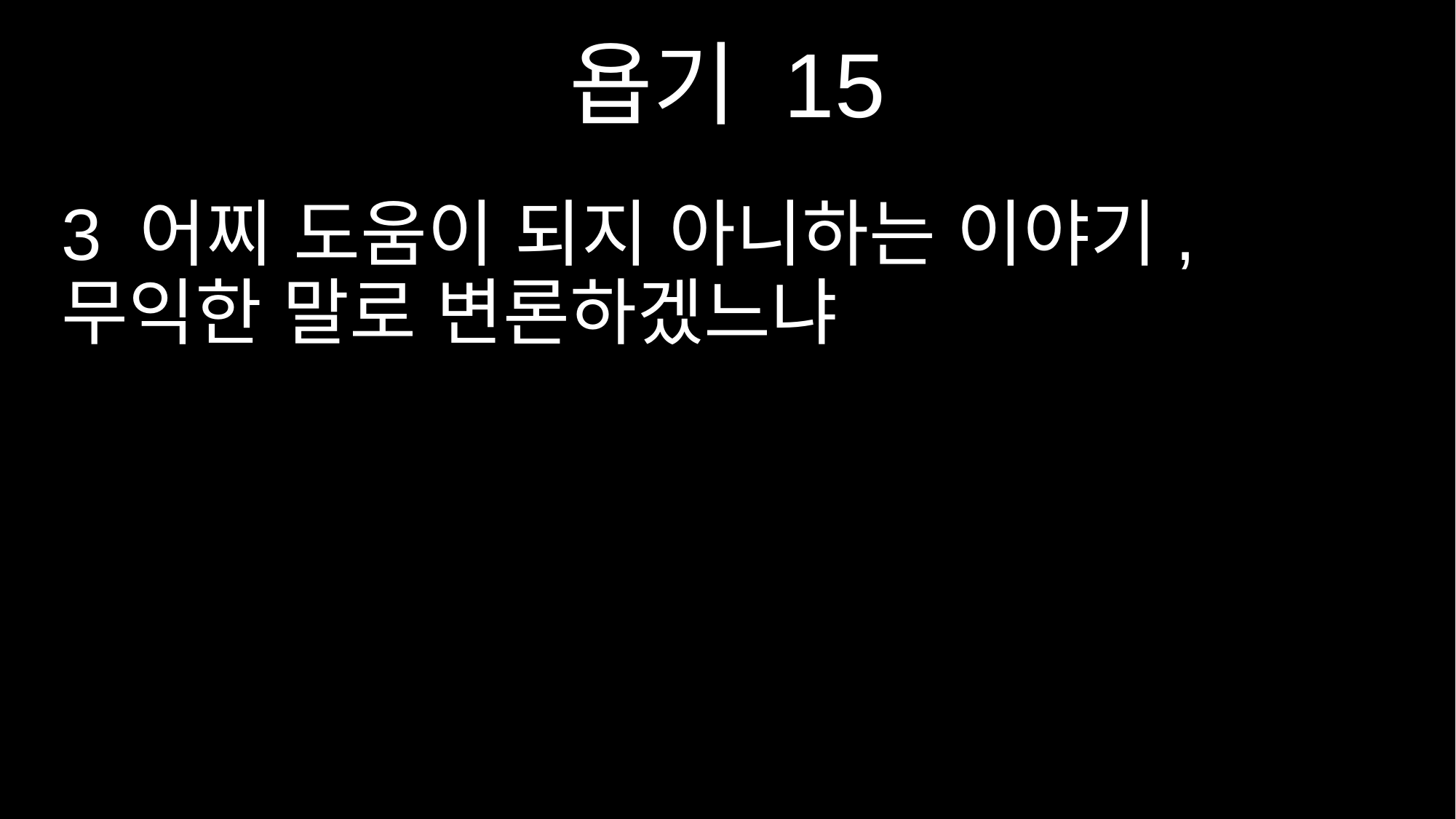

욥기 15
3 어찌 도움이 되지 아니하는 이야기, 무익한 말로 변론하겠느냐